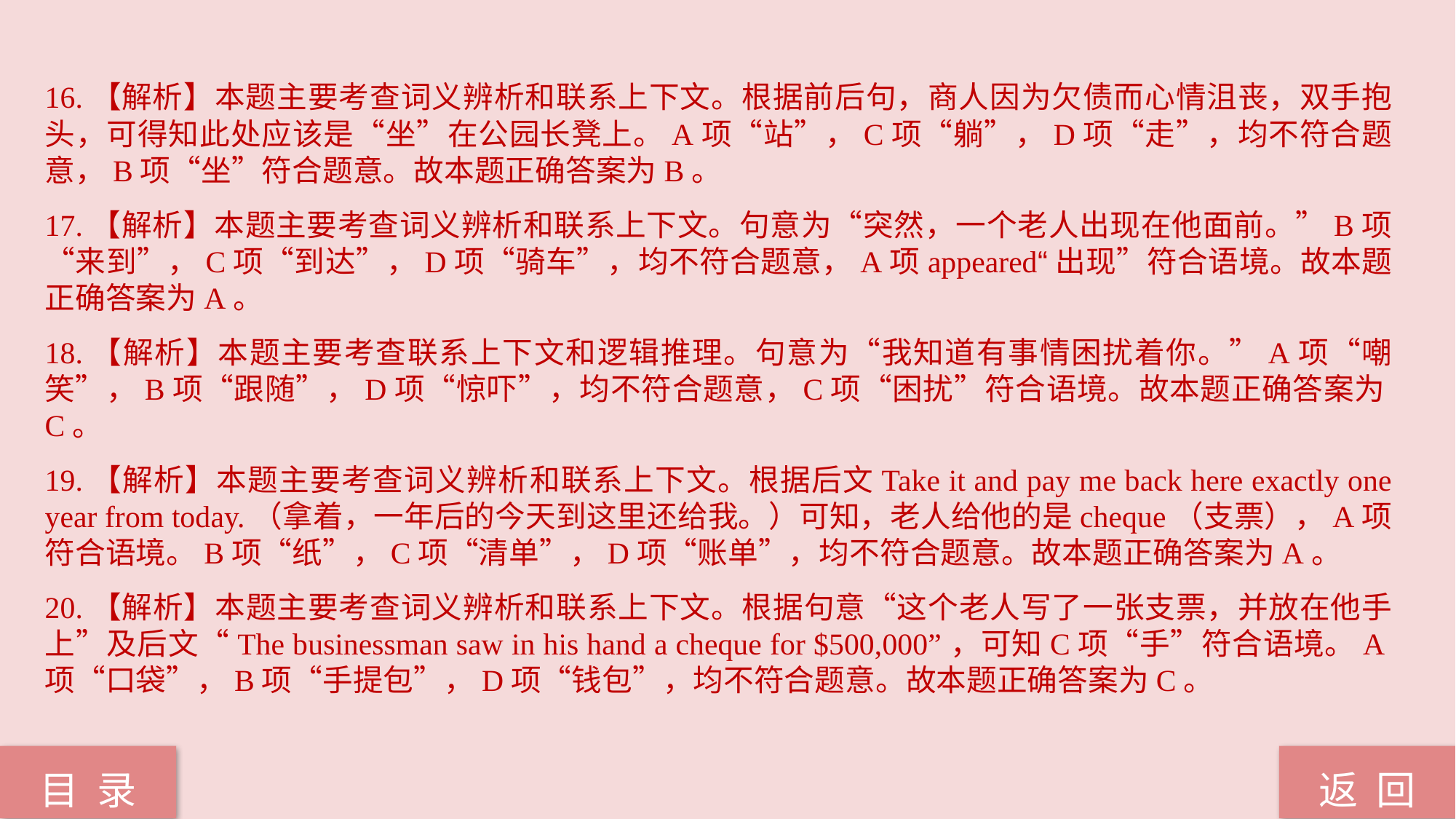

16.【解析】本题主要考查词义辨析和联系上下文。根据前后句，商人因为欠债而心情沮丧，双手抱头，可得知此处应该是“坐”在公园长凳上。A项“站”，C项“躺”，D项“走”，均不符合题意，B项“坐”符合题意。故本题正确答案为B。
17.【解析】本题主要考查词义辨析和联系上下文。句意为“突然，一个老人出现在他面前。”B项“来到”，C项“到达”，D项“骑车”，均不符合题意，A项appeared“出现”符合语境。故本题正确答案为A。
18.【解析】本题主要考查联系上下文和逻辑推理。句意为“我知道有事情困扰着你。”A项“嘲笑”，B项“跟随”，D项“惊吓”，均不符合题意，C项“困扰”符合语境。故本题正确答案为C。
19.【解析】本题主要考查词义辨析和联系上下文。根据后文Take it and pay me back here exactly one year from today.（拿着，一年后的今天到这里还给我。）可知，老人给他的是cheque（支票），A项符合语境。B项“纸”，C项“清单”，D项“账单”，均不符合题意。故本题正确答案为A。
20.【解析】本题主要考查词义辨析和联系上下文。根据句意“这个老人写了一张支票，并放在他手上”及后文“The businessman saw in his hand a cheque for $500,000”，可知C项“手”符合语境。A项“口袋”，B项“手提包”，D项“钱包”，均不符合题意。故本题正确答案为C。
返  回